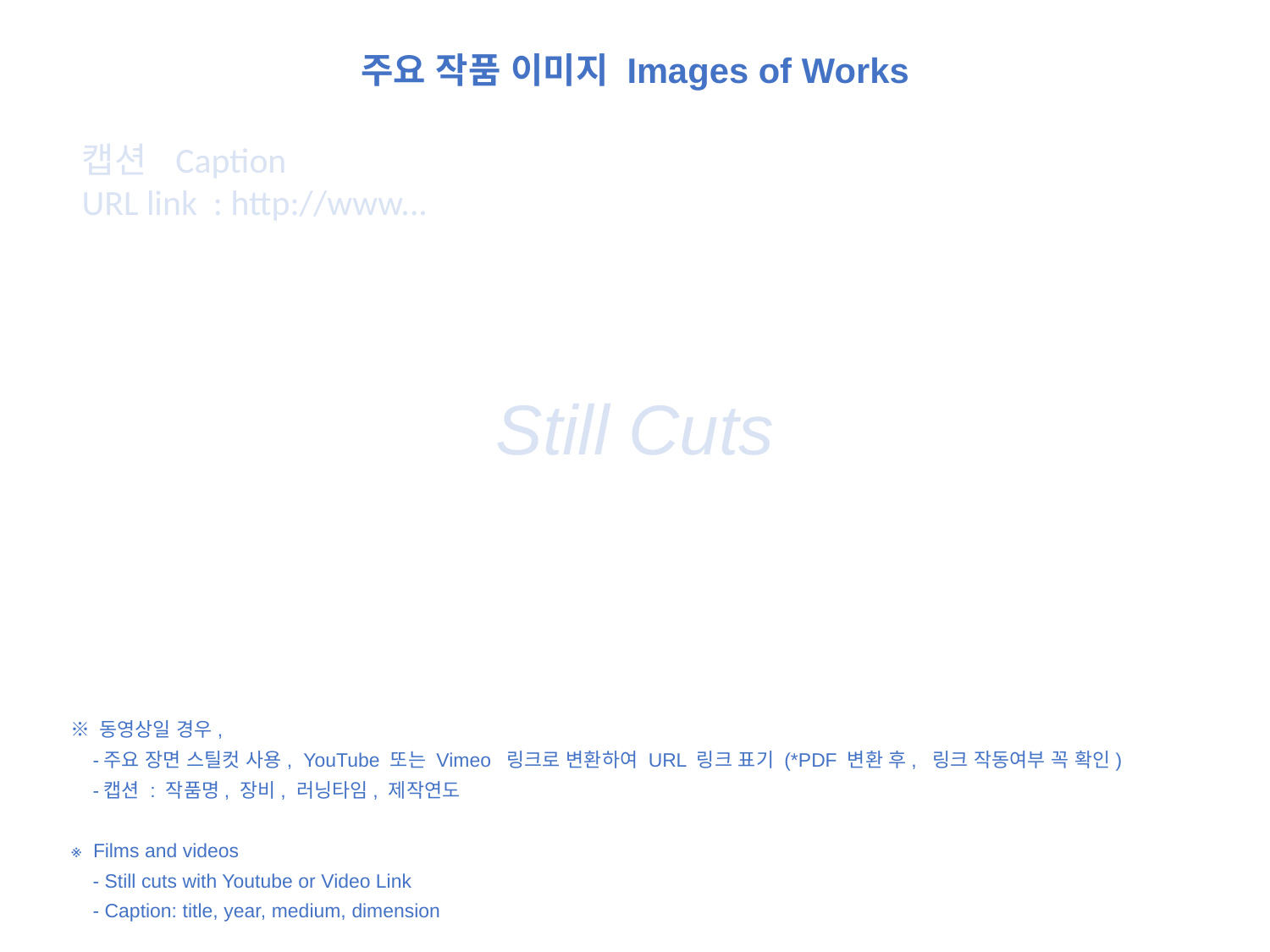

주요 작품 이미지 Images of Works
캡션  Caption
URL link  : http://www...
Still Cuts
※ 동영상일 경우,
    -주요 장면 스틸컷 사용,  YouTube 또는 Vimeo  링크로 변환하여 URL 링크 표기 (*PDF 변환 후,  링크 작동여부 꼭 확인)
    -캡션 : 작품명, 장비, 러닝타임, 제작연도

※  Films and videos
    - Still cuts with Youtube or Video Link
    - Caption: title, year, medium, dimension